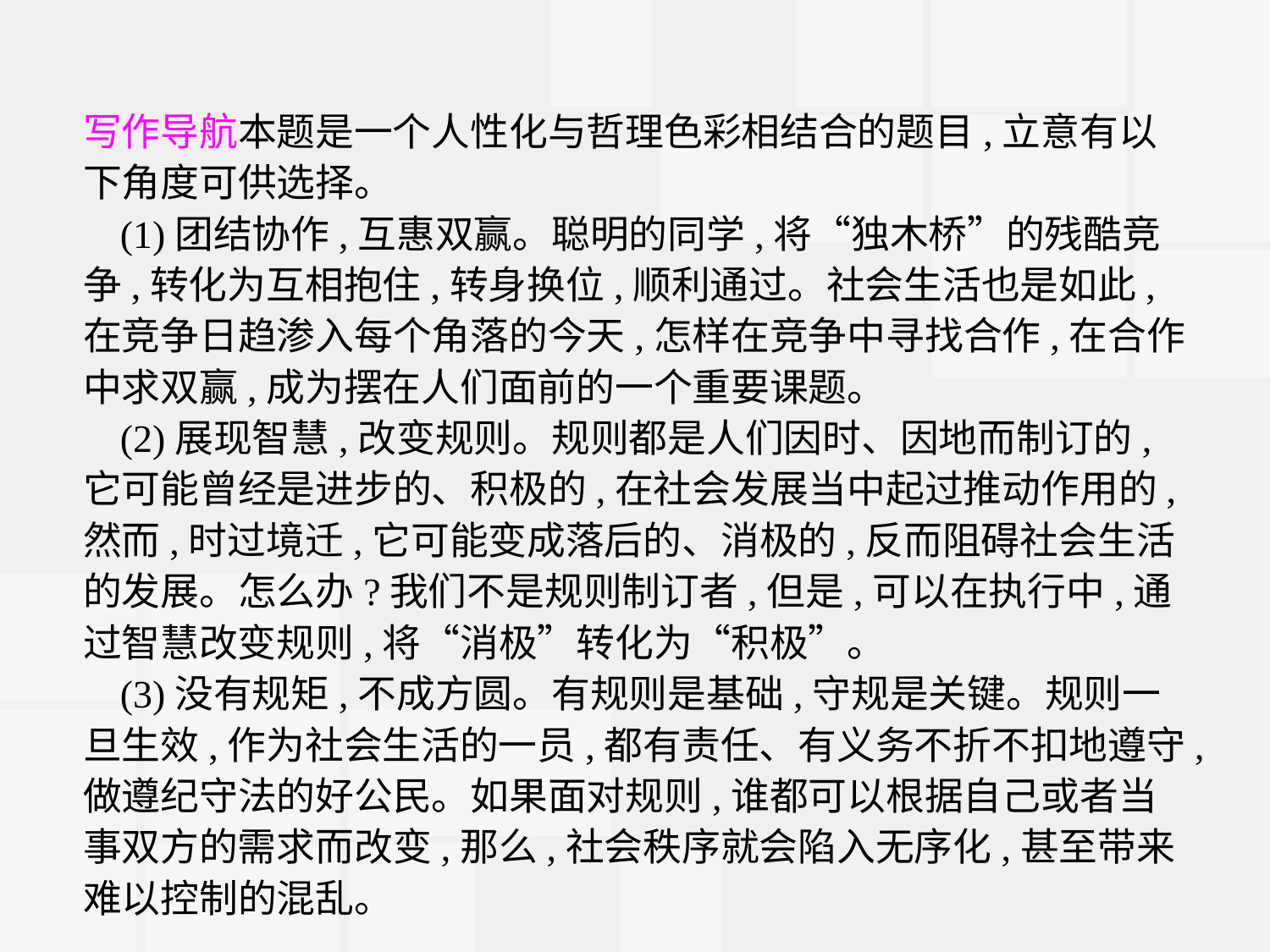

写作导航本题是一个人性化与哲理色彩相结合的题目,立意有以下角度可供选择。
(1)团结协作,互惠双赢。聪明的同学,将“独木桥”的残酷竞争,转化为互相抱住,转身换位,顺利通过。社会生活也是如此,在竞争日趋渗入每个角落的今天,怎样在竞争中寻找合作,在合作中求双赢,成为摆在人们面前的一个重要课题。
(2)展现智慧,改变规则。规则都是人们因时、因地而制订的,它可能曾经是进步的、积极的,在社会发展当中起过推动作用的,然而,时过境迁,它可能变成落后的、消极的,反而阻碍社会生活的发展。怎么办?我们不是规则制订者,但是,可以在执行中,通过智慧改变规则,将“消极”转化为“积极”。
(3)没有规矩,不成方圆。有规则是基础,守规是关键。规则一旦生效,作为社会生活的一员,都有责任、有义务不折不扣地遵守,做遵纪守法的好公民。如果面对规则,谁都可以根据自己或者当事双方的需求而改变,那么,社会秩序就会陷入无序化,甚至带来难以控制的混乱。